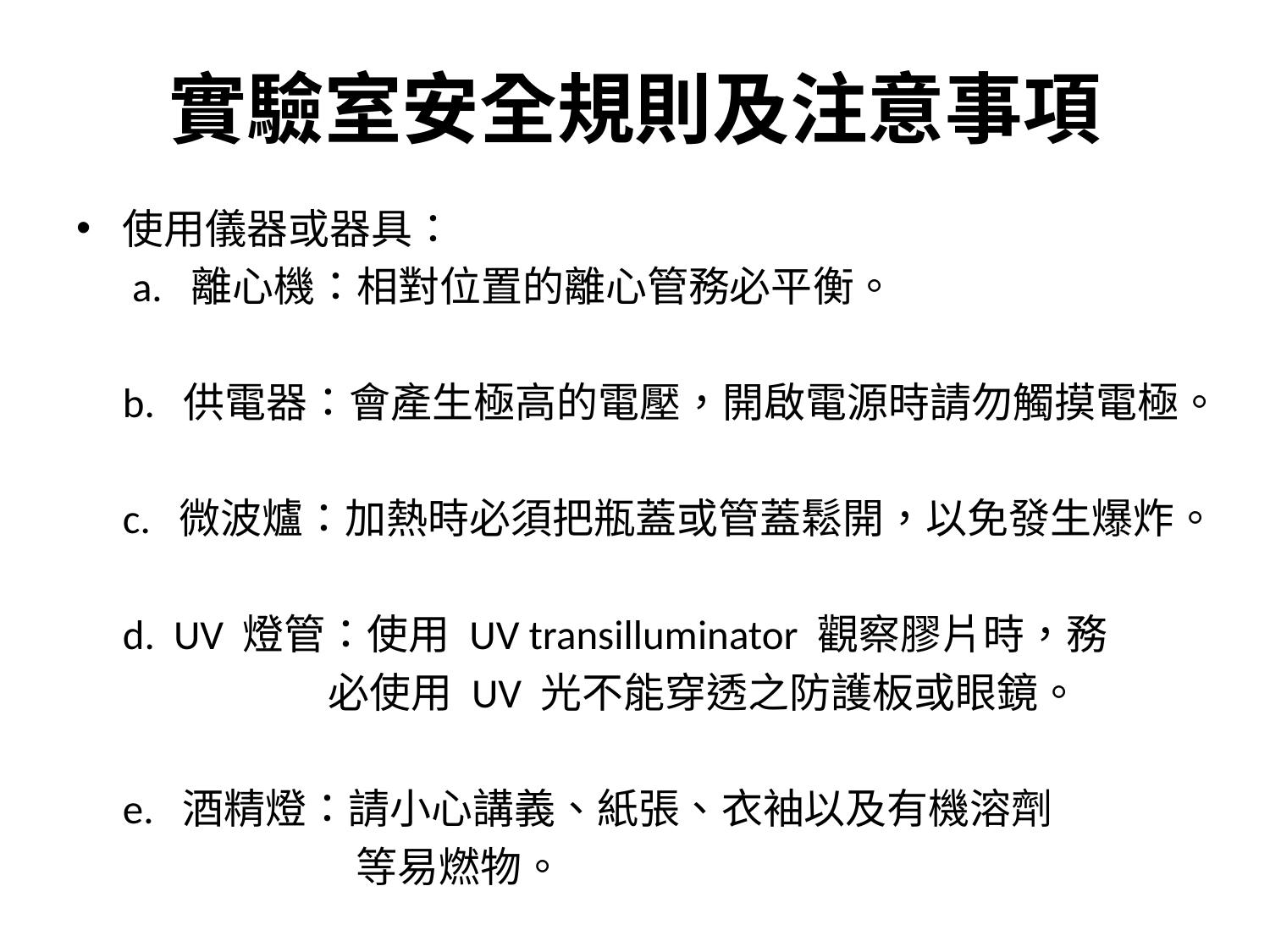

# 實驗室安全規則及注意事項
使用儀器或器具：
      a.  離心機：相對位置的離心管務必平衡。

     b.  供電器：會產生極高的電壓，開啟電源時請勿觸摸電極。

     c.  微波爐：加熱時必須把瓶蓋或管蓋鬆開，以免發生爆炸。

     d.  UV 燈管：使用 UV transilluminator 觀察膠片時，務
                          必使用 UV 光不能穿透之防護板或眼鏡。

     e.  酒精燈：請小心講義、紙張、衣袖以及有機溶劑
                             等易燃物。